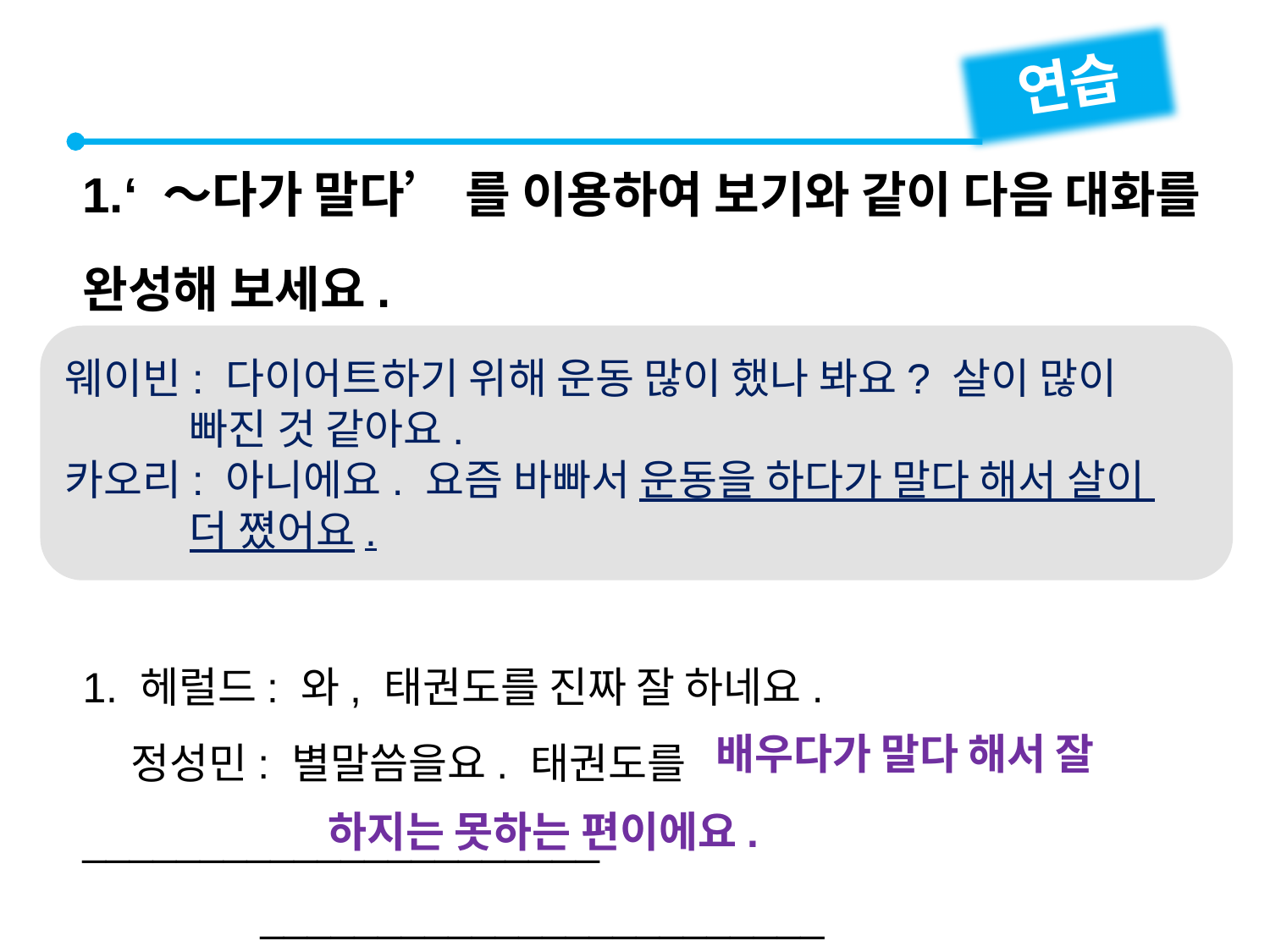

연습
1.‘ ～다가 말다’ 를 이용하여 보기와 같이 다음 대화를 완성해 보세요.
웨이빈: 다이어트하기 위해 운동 많이 했나 봐요? 살이 많이
            빠진 것 같아요.
카오리: 아니에요. 요즘 바빠서 운동을 하다가 말다 해서 살이
            더 쪘어요.
1. 헤럴드: 와, 태권도를 진짜 잘 하네요.
    정성민: 별말씀을요. 태권도를______________________
               ________________________

배우다가 말다 해서 잘
하지는 못하는 편이에요.